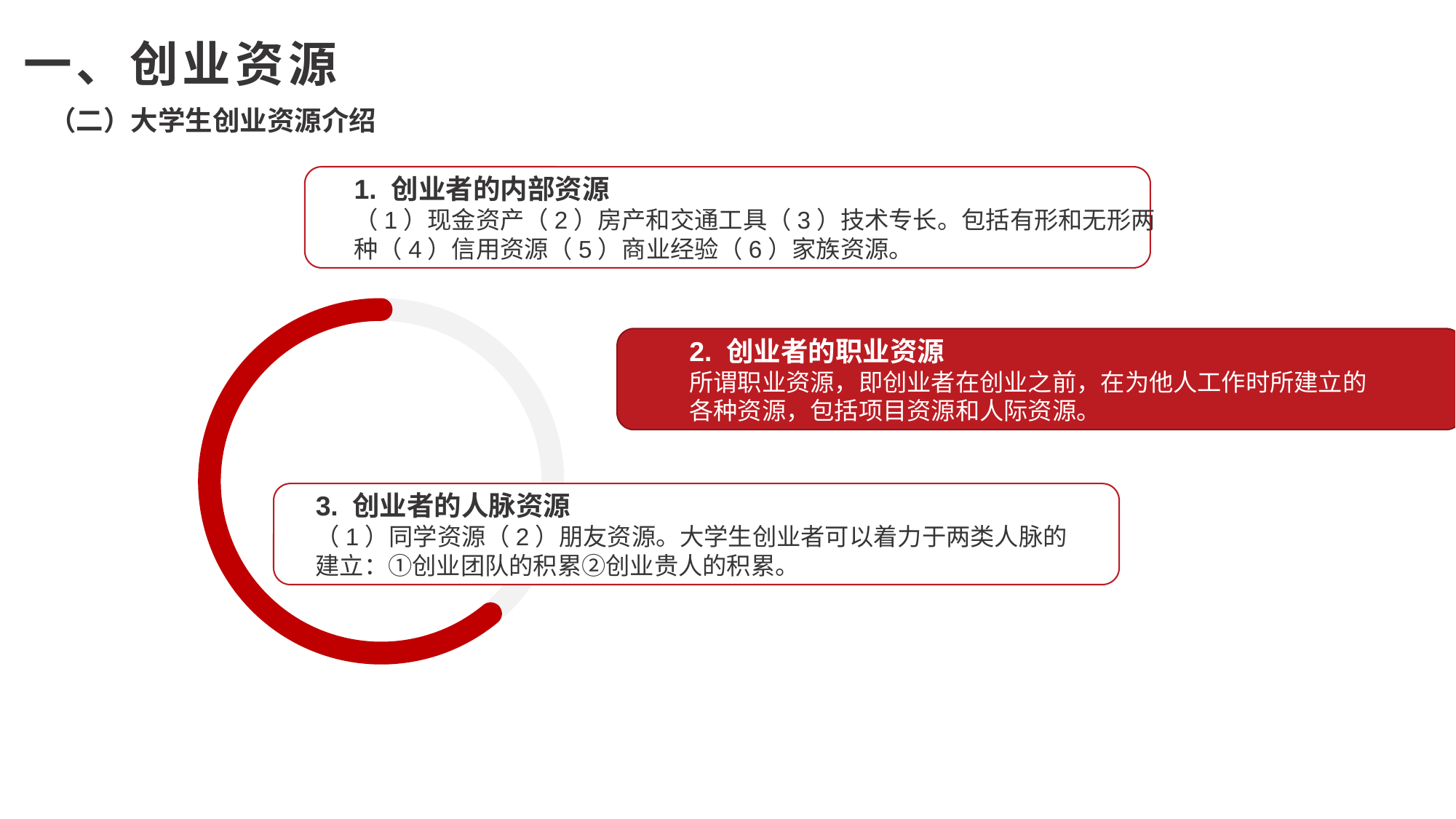

一、创业资源
（二）大学生创业资源介绍

1. 创业者的内部资源
（1）现金资产（2）房产和交通工具（3）技术专长。包括有形和无形两种（4）信用资源（5）商业经验（6）家族资源。

2. 创业者的职业资源
所谓职业资源，即创业者在创业之前，在为他人工作时所建立的各种资源，包括项目资源和人际资源。

3. 创业者的人脉资源
（1）同学资源（2）朋友资源。大学生创业者可以着力于两类人脉的建立：①创业团队的积累②创业贵人的积累。
（四）按创业与市场和技术的关系划分，可分为改良型风险、杠杆型风险、跨越型风险和激进型风险。